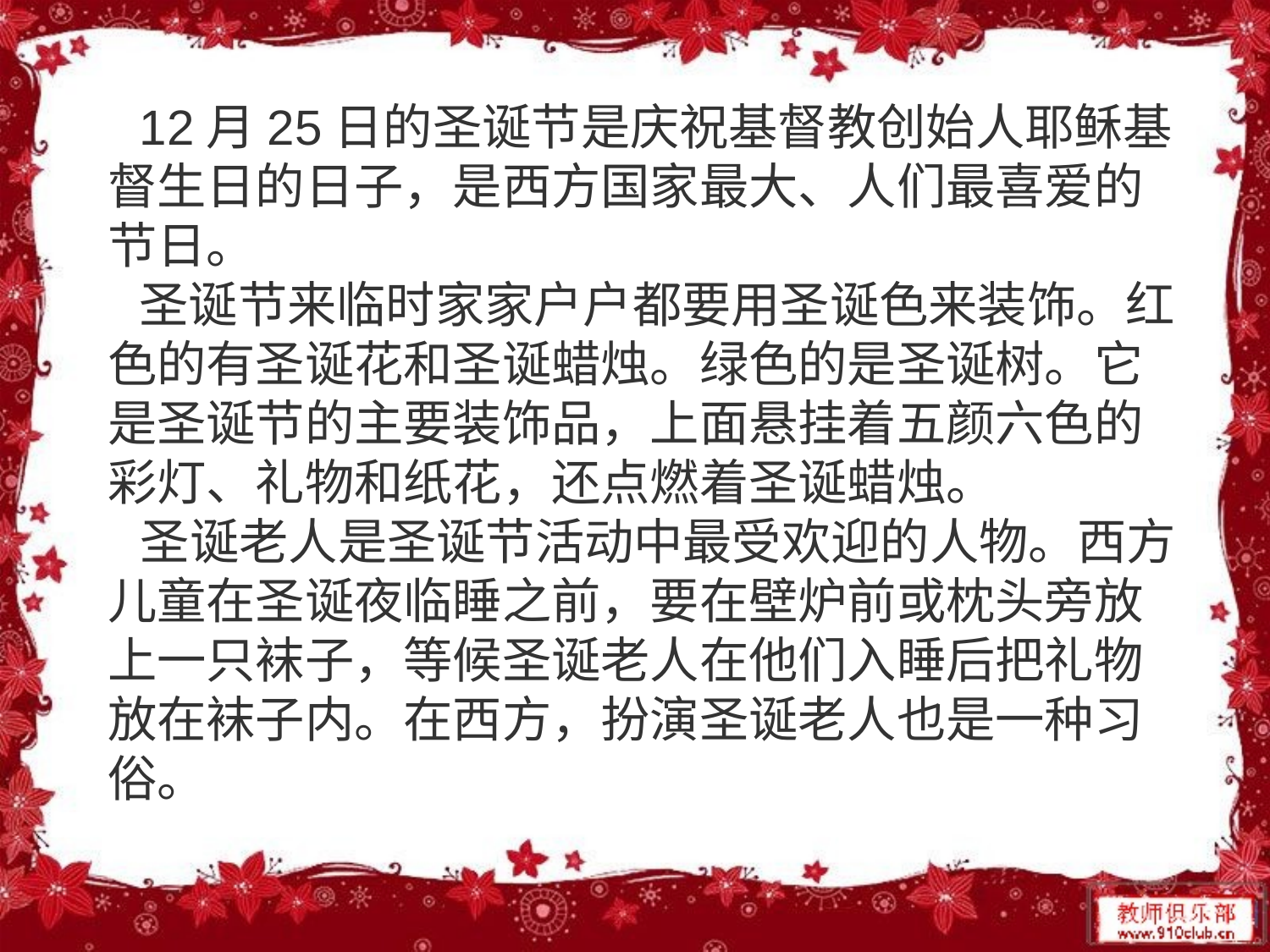

12月25日的圣诞节是庆祝基督教创始人耶稣基督生日的日子，是西方国家最大、人们最喜爱的节日。
圣诞节来临时家家户户都要用圣诞色来装饰。红色的有圣诞花和圣诞蜡烛。绿色的是圣诞树。它是圣诞节的主要装饰品，上面悬挂着五颜六色的彩灯、礼物和纸花，还点燃着圣诞蜡烛。
   圣诞老人是圣诞节活动中最受欢迎的人物。西方儿童在圣诞夜临睡之前，要在壁炉前或枕头旁放上一只袜子，等候圣诞老人在他们入睡后把礼物放在袜子内。在西方，扮演圣诞老人也是一种习俗。